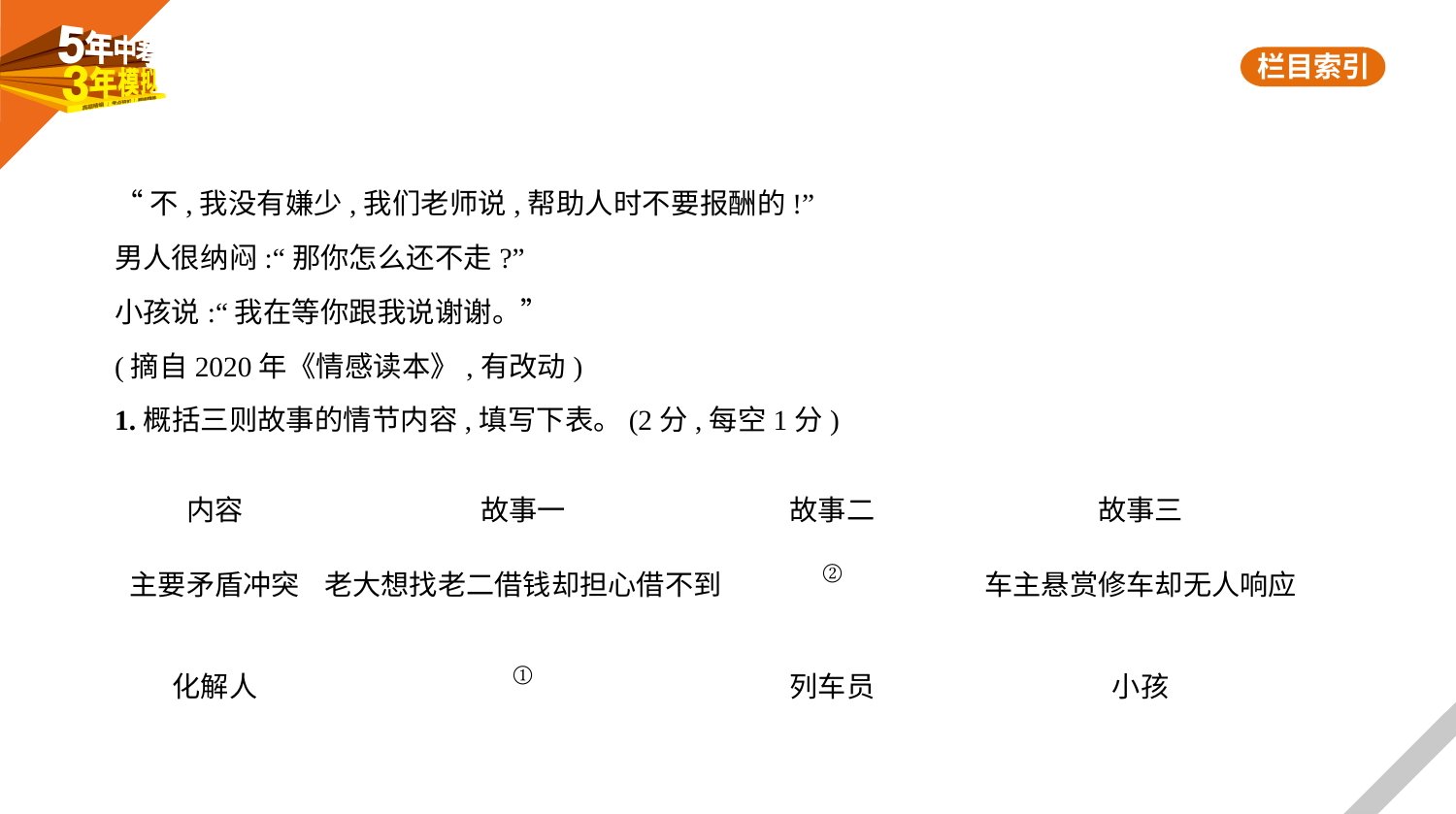

“不,我没有嫌少,我们老师说,帮助人时不要报酬的!”
男人很纳闷:“那你怎么还不走?”
小孩说:“我在等你跟我说谢谢。”
(摘自2020年《情感读本》,有改动)
1.概括三则故事的情节内容,填写下表。(2分,每空1分)
| 内容 | 故事一 | 故事二 | 故事三 |
| --- | --- | --- | --- |
| 主要矛盾冲突 | 老大想找老二借钱却担心借不到 | ② | 车主悬赏修车却无人响应 |
| 化解人 | ① | 列车员 | 小孩 |